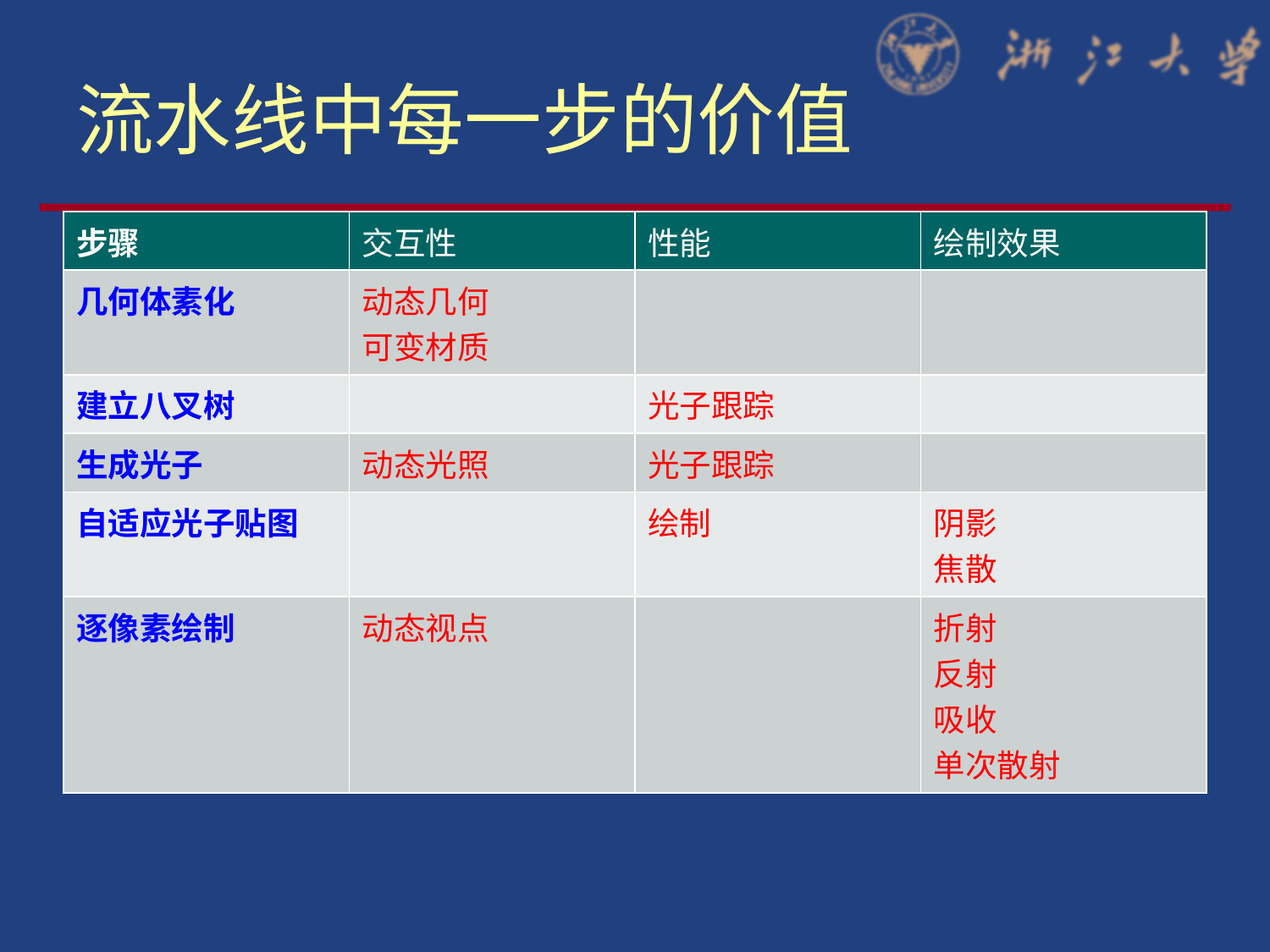

# 流水线中每一步的价值
| 步骤 | 交互性 | 性能 | 绘制效果 |
| --- | --- | --- | --- |
| 几何体素化 | 动态几何 可变材质 |  |  |
| 建立八叉树 |  | 光子跟踪 |  |
| 生成光子 | 动态光照 | 光子跟踪 |  |
| 自适应光子贴图 |  | 绘制 | 阴影 焦散 |
| 逐像素绘制 | 动态视点 |  | 折射 反射 吸收 单次散射 |